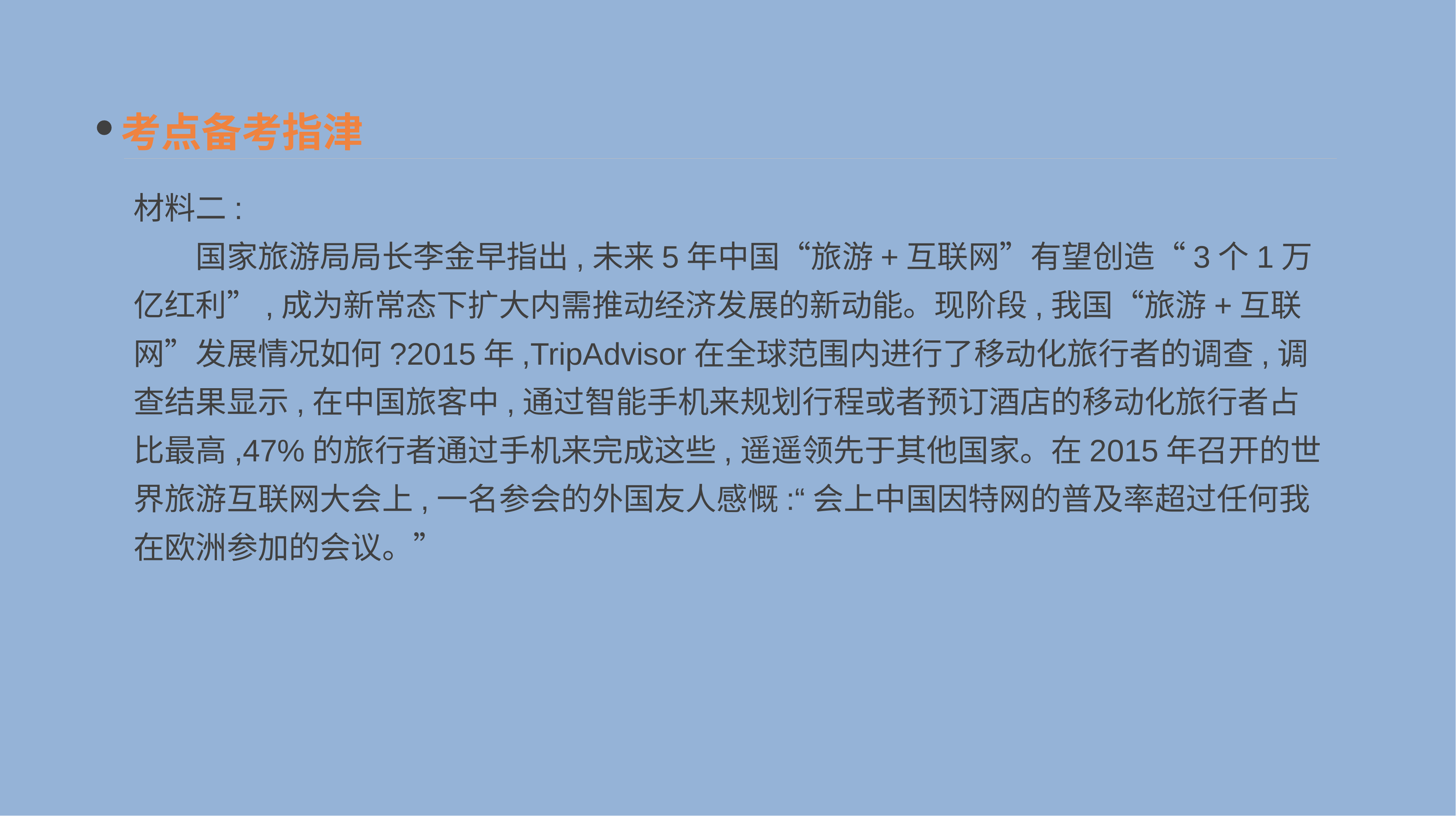

考点备考指津

材料二:
　　国家旅游局局长李金早指出,未来5年中国“旅游+互联网”有望创造“3个1万亿红利”,成为新常态下扩大内需推动经济发展的新动能。现阶段,我国“旅游+互联网”发展情况如何?2015年,TripAdvisor在全球范围内进行了移动化旅行者的调查,调查结果显示,在中国旅客中,通过智能手机来规划行程或者预订酒店的移动化旅行者占比最高,47%的旅行者通过手机来完成这些,遥遥领先于其他国家。在2015年召开的世界旅游互联网大会上,一名参会的外国友人感慨:“会上中国因特网的普及率超过任何我在欧洲参加的会议。”